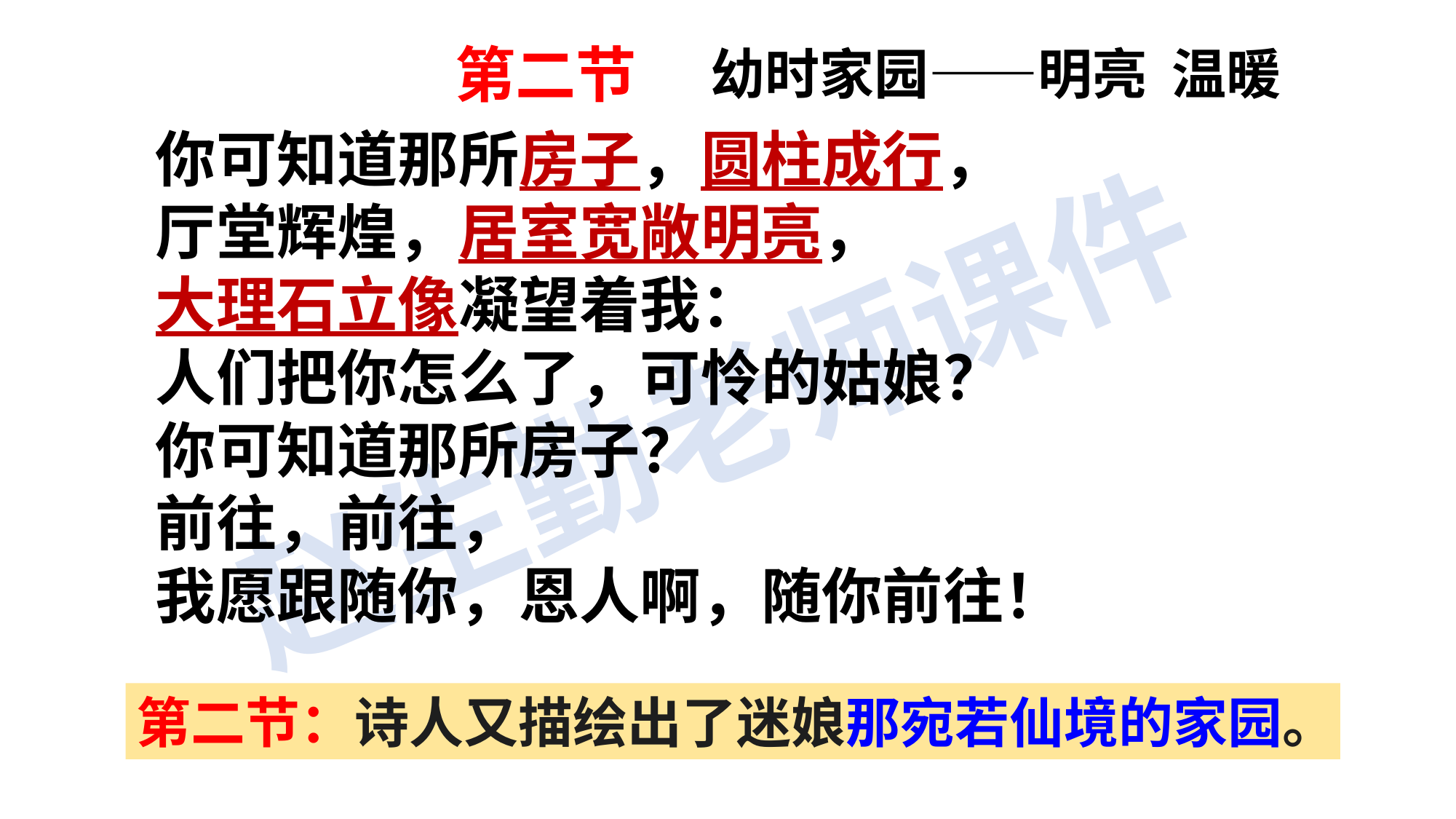

第二节
幼时家园——明亮  温暖
你可知道那所房子，圆柱成行，
厅堂辉煌，居室宽敞明亮，
大理石立像凝望着我：
人们把你怎么了，可怜的姑娘？
你可知道那所房子？
前往，前往，
我愿跟随你，恩人啊，随你前往！
第二节：诗人又描绘出了迷娘那宛若仙境的家园。